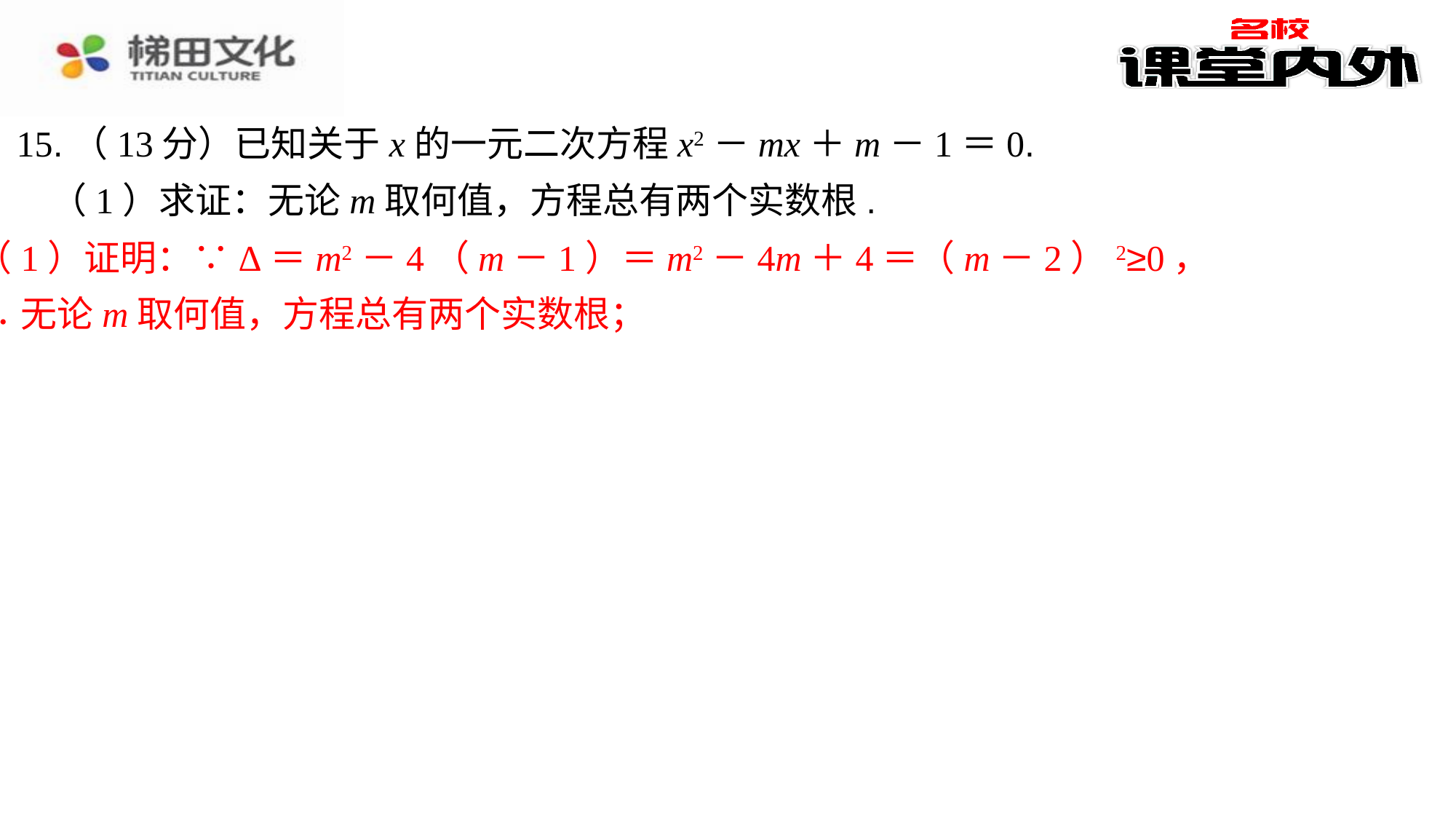

15.（13分）已知关于x的一元二次方程x2－mx＋m－1＝0.
（1）求证：无论m取何值，方程总有两个实数根.
（1）证明：∵Δ＝m2－4（m－1）＝m2－4m＋4＝（m－2）2≥0，
∴无论m取何值，方程总有两个实数根；